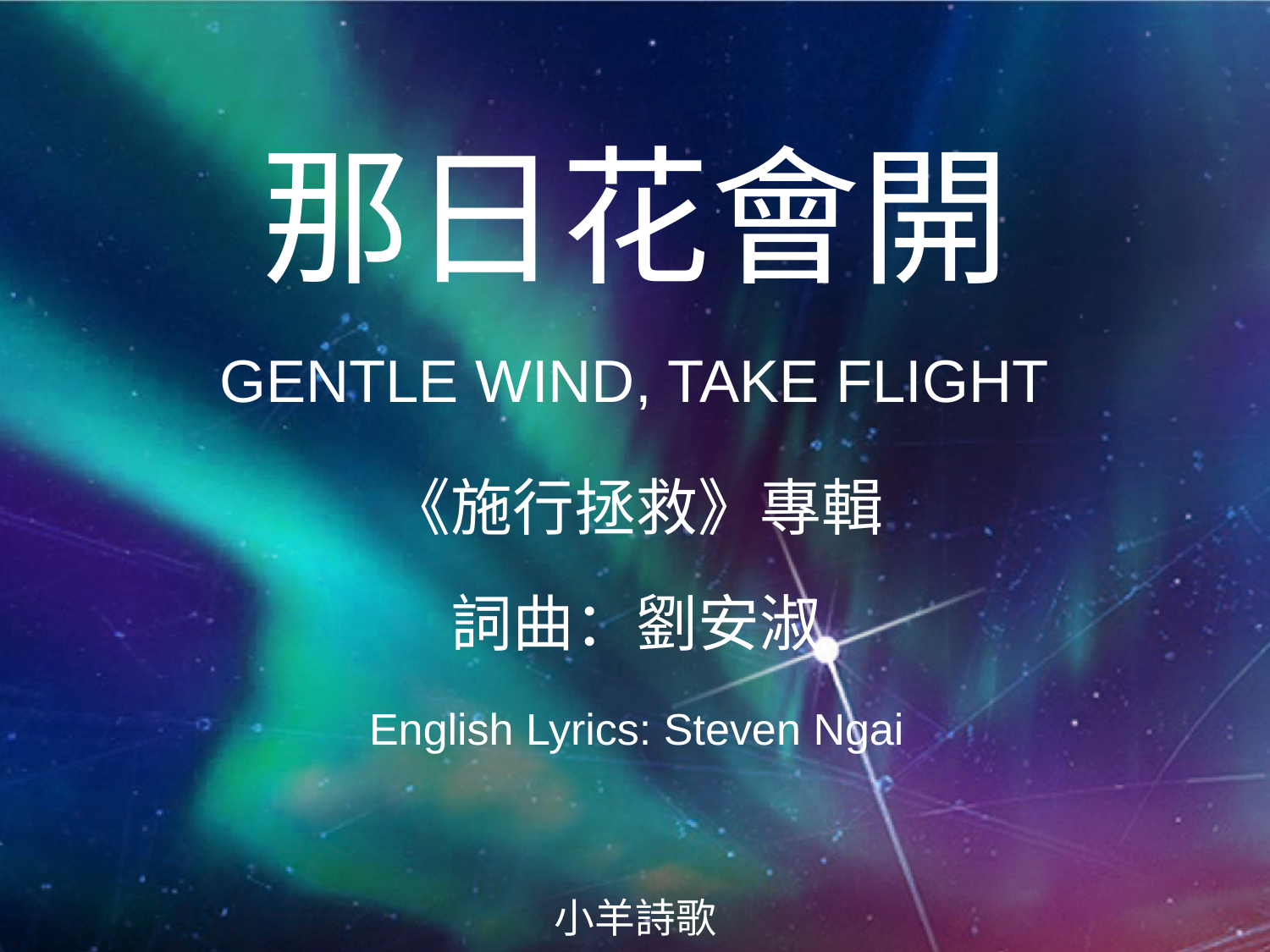

那日花會開
GENTLE WIND, TAKE FLIGHT
# 《施行拯救》專輯 詞曲：劉安淑 English Lyrics: Steven Ngai

小羊詩歌